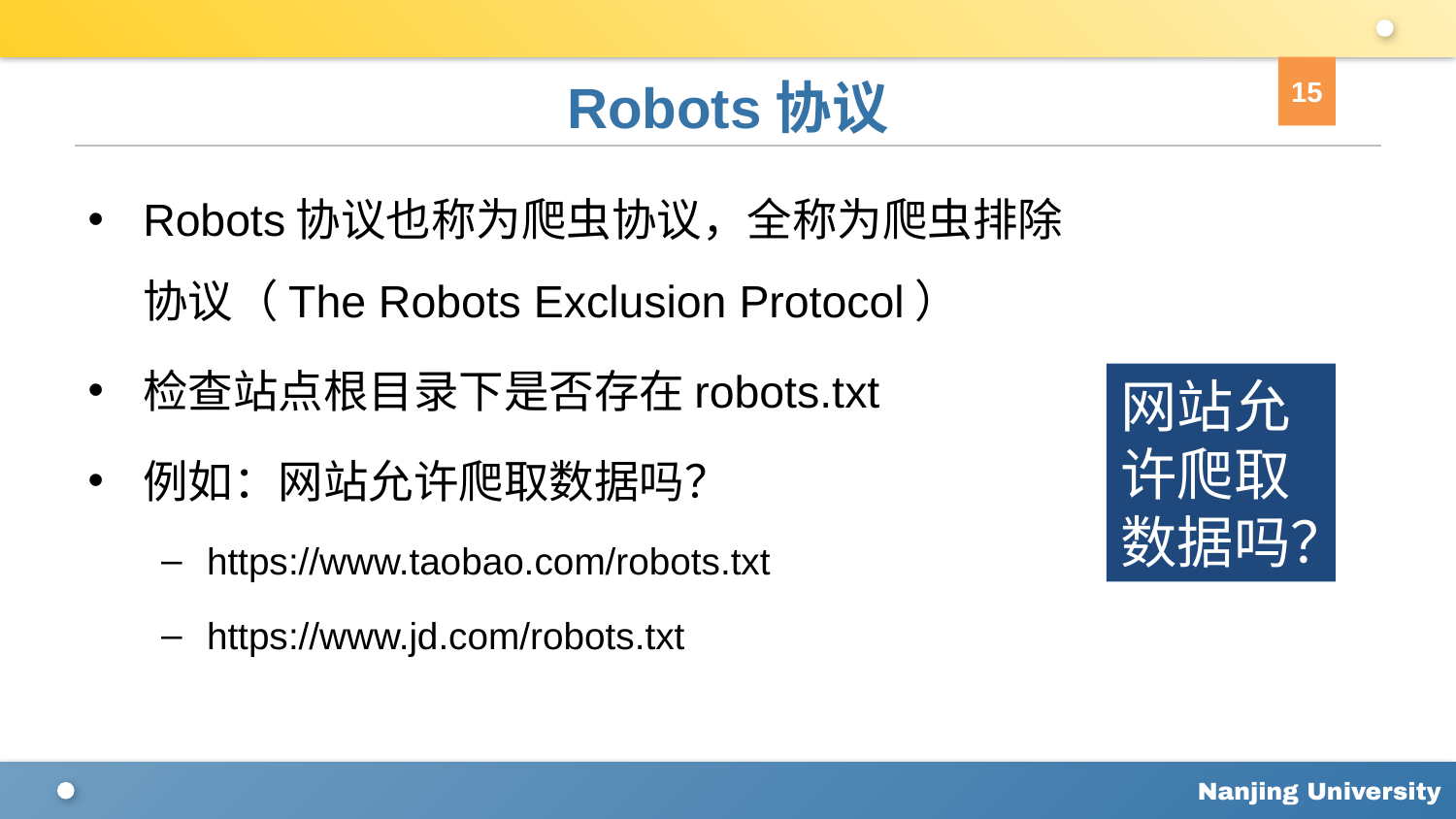

15
# Robots协议
Robots协议也称为爬虫协议，全称为爬虫排除协议（The Robots Exclusion Protocol）
检查站点根目录下是否存在robots.txt
例如：网站允许爬取数据吗？
https://www.taobao.com/robots.txt
https://www.jd.com/robots.txt
网站允许爬取数据吗？